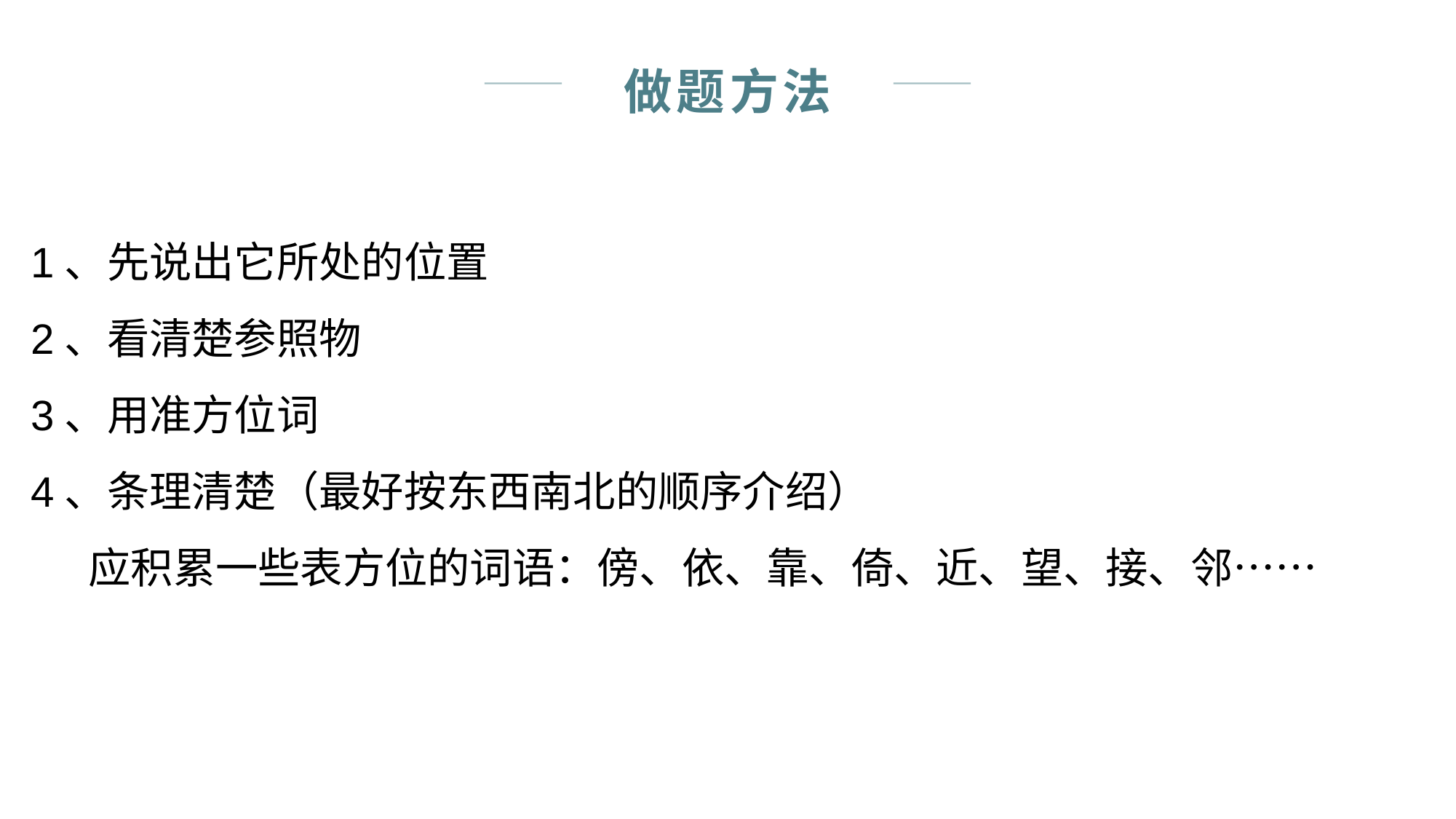

做题方法
1、先说出它所处的位置
2、看清楚参照物
3、用准方位词
4、条理清楚（最好按东西南北的顺序介绍）
     应积累一些表方位的词语：傍、依、靠、倚、近、望、接、邻……